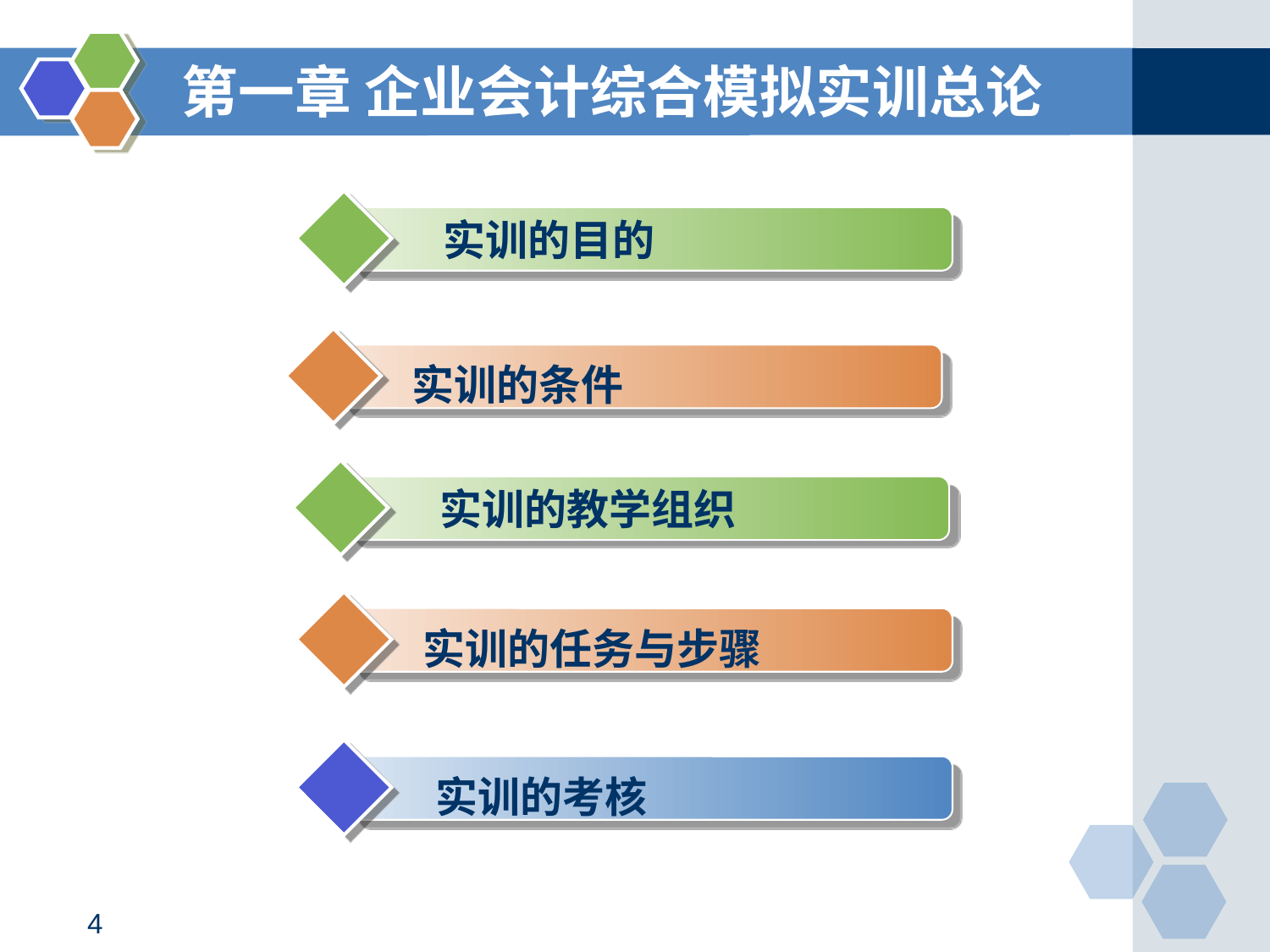

第一章 企业会计综合模拟实训总论

   实训的目的

  实训的条件

   实训的教学组织

  实训的任务与步骤

实训的考核